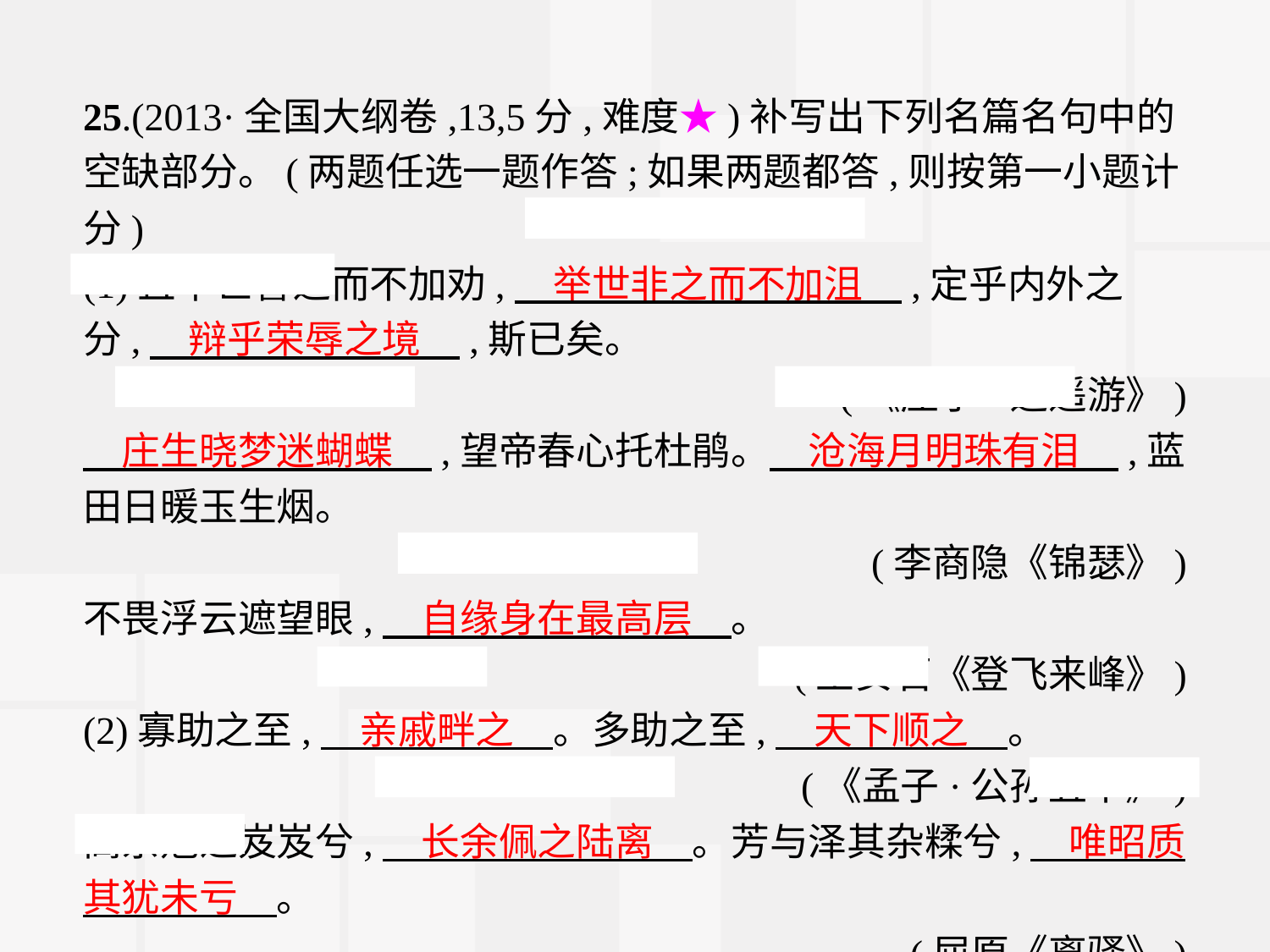

25.(2013·全国大纲卷,13,5分,难度★)补写出下列名篇名句中的空缺部分。(两题任选一题作答;如果两题都答,则按第一小题计分)
(1)且举世誉之而不加劝,　举世非之而不加沮　,定乎内外之分,　辩乎荣辱之境　,斯已矣。
(《庄子·逍遥游》)
　庄生晓梦迷蝴蝶　,望帝春心托杜鹃。　沧海月明珠有泪　,蓝田日暖玉生烟。
(李商隐《锦瑟》)
不畏浮云遮望眼,　自缘身在最高层　。
(王安石《登飞来峰》)
(2)寡助之至,　亲戚畔之　。多助之至,　天下顺之　。
(《孟子·公孙丑下》)
高余冠之岌岌兮,　长余佩之陆离　。芳与泽其杂糅兮,　唯昭质其犹未亏　。
(屈原《离骚》)